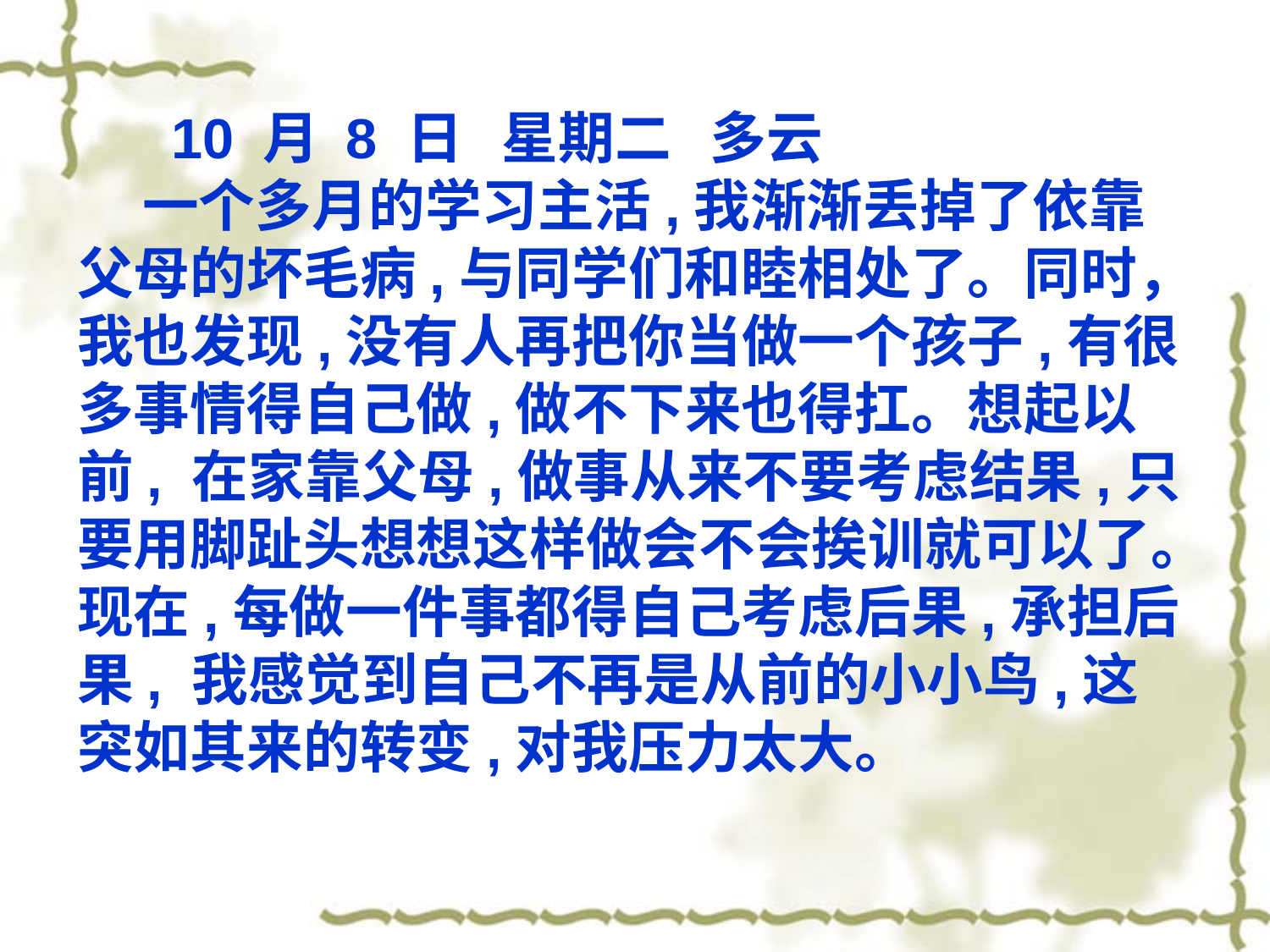

10 月 8 日   星期二   多云
    一个多月的学习主活,我渐渐丢掉了依靠父母的坏毛病,与同学们和睦相处了。同时，我也发现,没有人再把你当做一个孩子,有很多事情得自己做,做不下来也得扛。想起以前, 在家靠父母,做事从来不要考虑结果,只要用脚趾头想想这样做会不会挨训就可以了。现在,每做一件事都得自己考虑后果,承担后果, 我感觉到自己不再是从前的小小鸟,这突如其来的转变,对我压力太大。
138